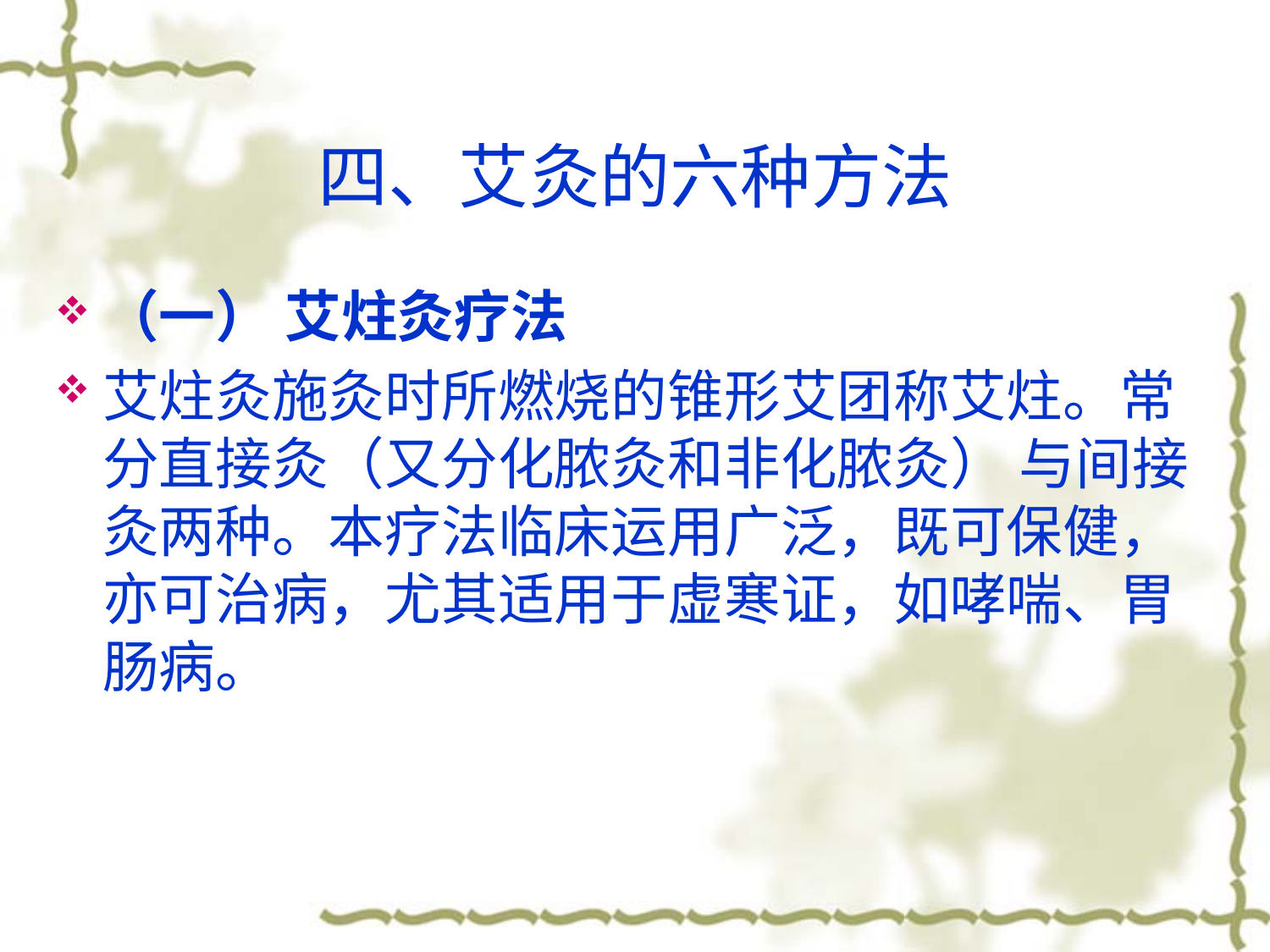

# 四、艾灸的六种方法
（一） 艾炷灸疗法
艾炷灸施灸时所燃烧的锥形艾团称艾炷。常分直接灸（又分化脓灸和非化脓灸） 与间接灸两种。本疗法临床运用广泛，既可保健，亦可治病，尤其适用于虚寒证，如哮喘、胃肠病。